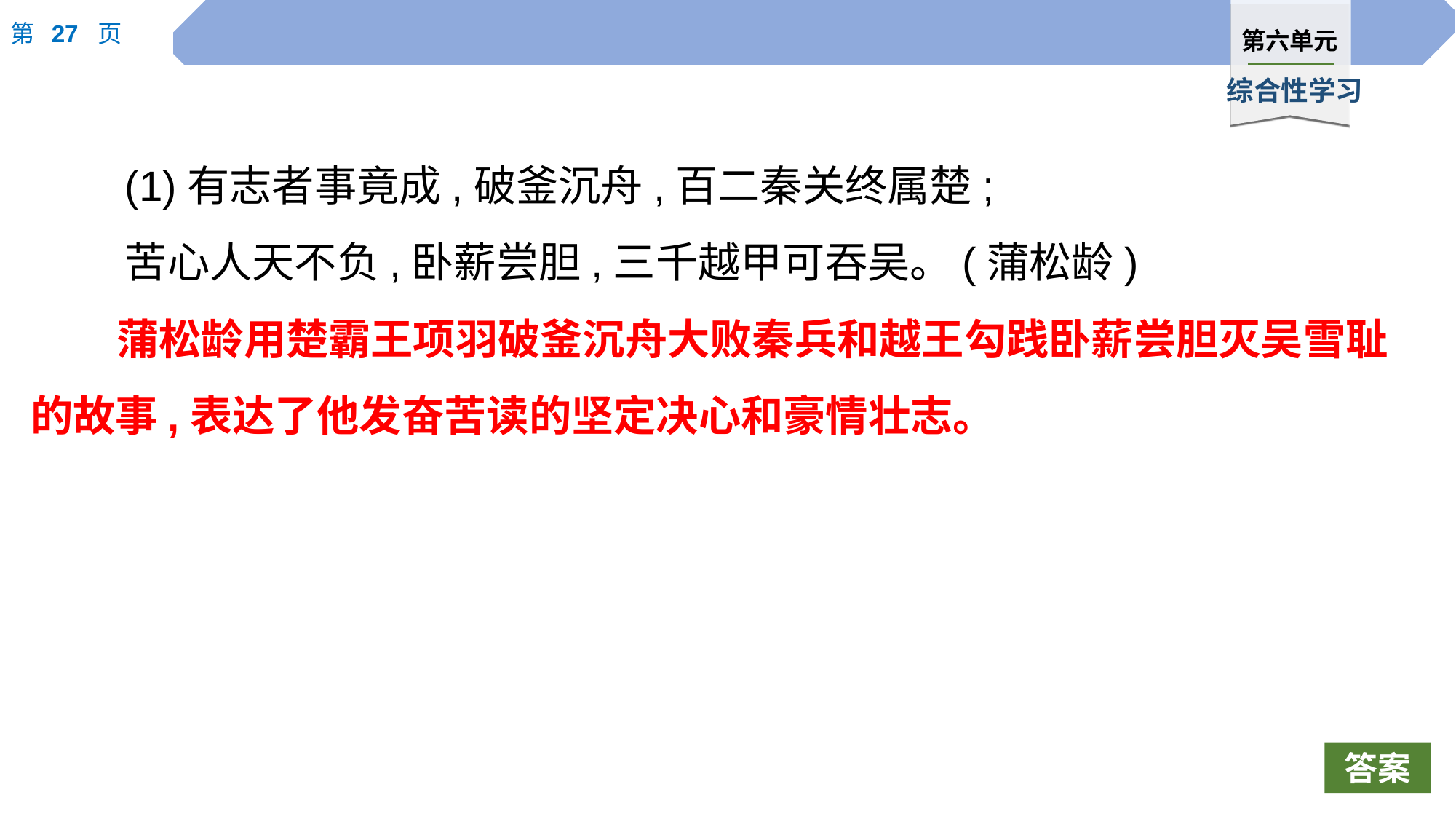

(1)有志者事竟成,破釜沉舟,百二秦关终属楚;
苦心人天不负,卧薪尝胆,三千越甲可吞吴。(蒲松龄)
蒲松龄用楚霸王项羽破釜沉舟大败秦兵和越王勾践卧薪尝胆灭吴雪耻的故事,表达了他发奋苦读的坚定决心和豪情壮志。
答案